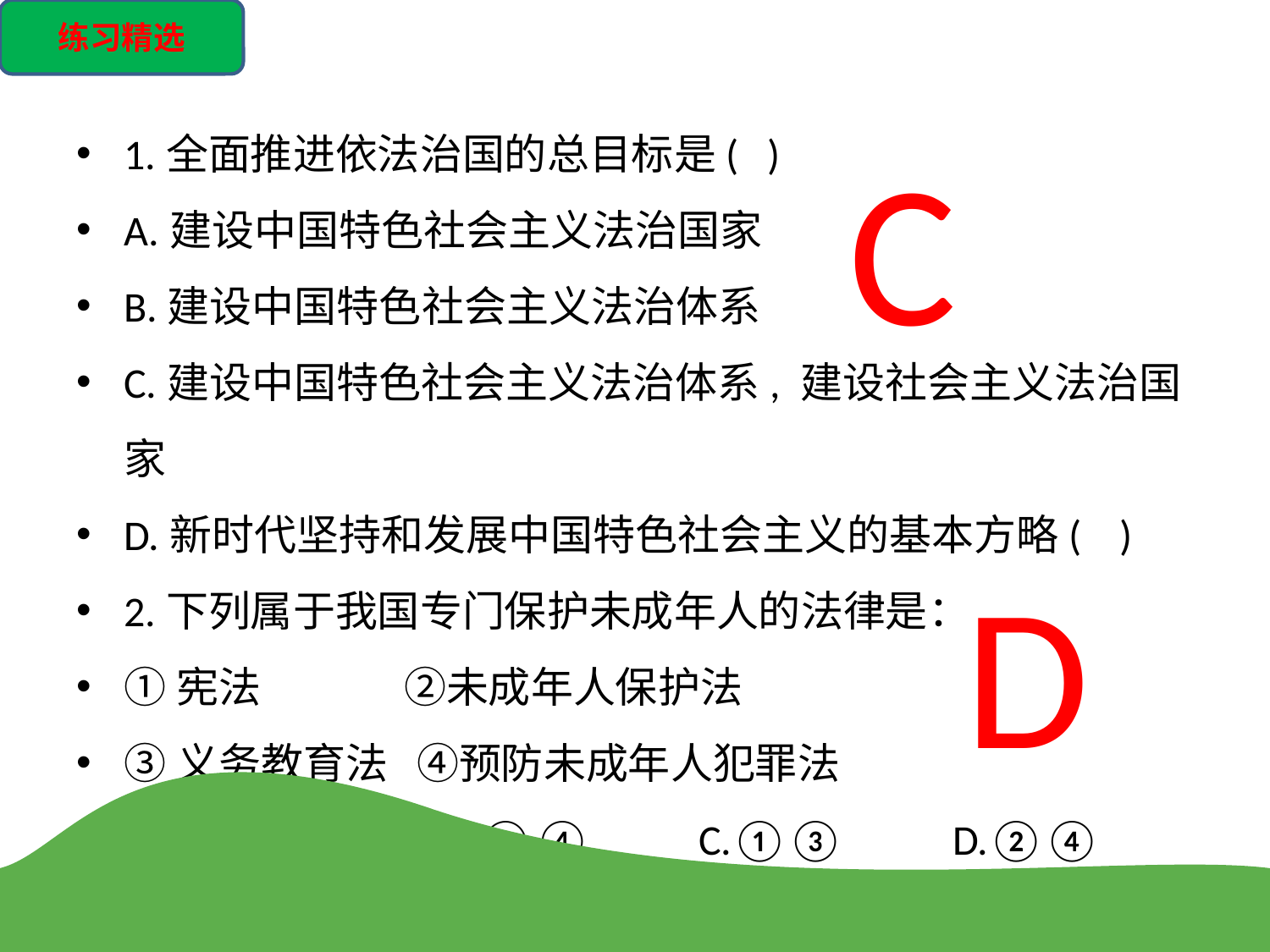

练习精选
1.全面推进依法治国的总目标是(   )
A.建设中国特色社会主义法治国家
B.建设中国特色社会主义法治体系
C.建设中国特色社会主义法治体系, 建设社会主义法治国家
D.新时代坚持和发展中国特色社会主义的基本方略(    )
2.下列属于我国专门保护未成年人的法律是：
①宪法               ②未成年人保护法
③义务教育法   ④预防未成年人犯罪法
A.①②	       B.③④	       C.①③	       D.②④

C
D